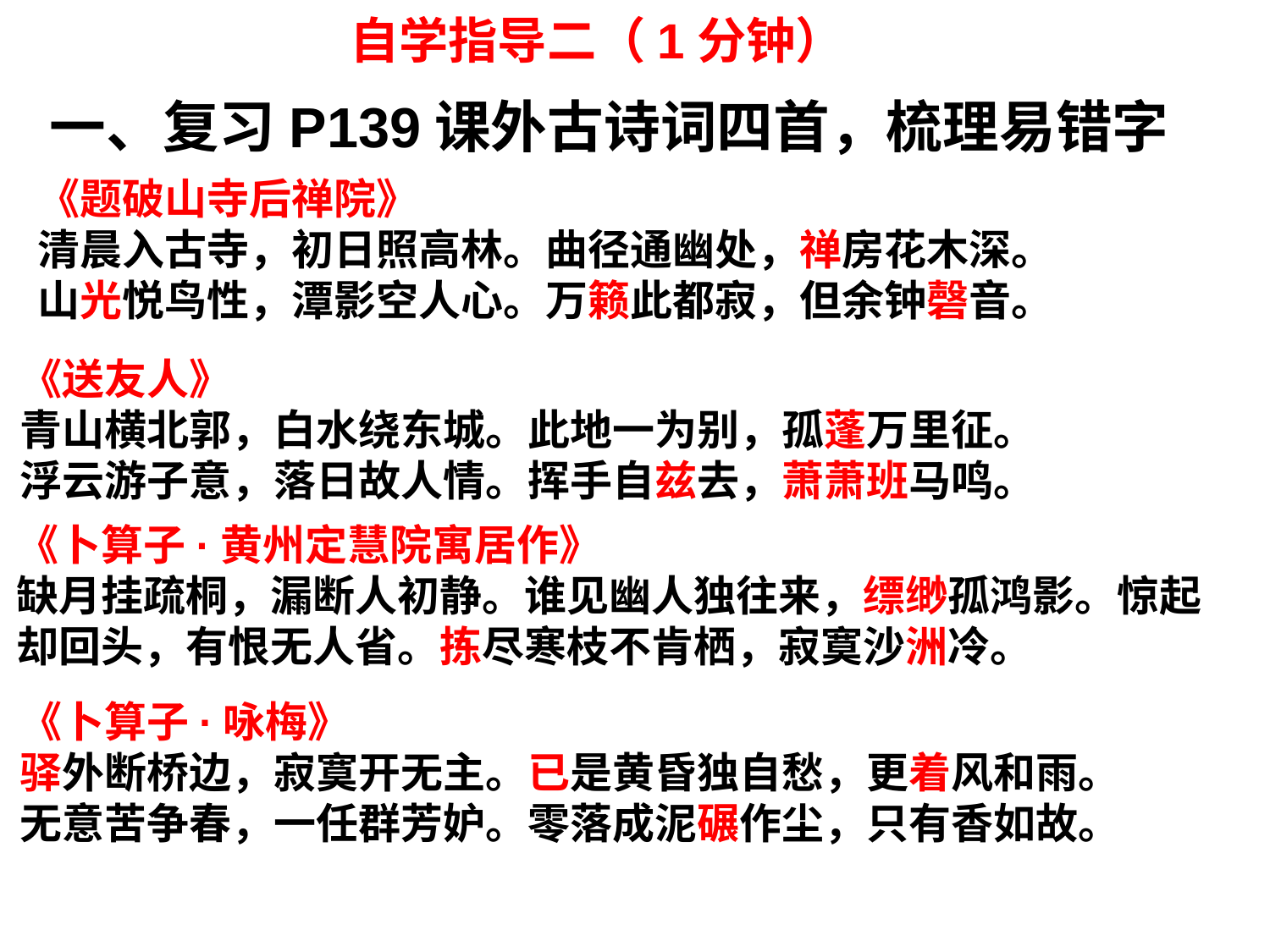

自学指导二（1分钟）

一、复习P139课外古诗词四首，梳理易错字
《题破山寺后禅院》
清晨入古寺，初日照高林。曲径通幽处，禅房花木深。
山光悦鸟性，潭影空人心。万籁此都寂，但余钟磬音。

《送友人》
青山横北郭，白水绕东城。此地一为别，孤蓬万里征。
浮云游子意，落日故人情。挥手自兹去，萧萧班马鸣。
《卜算子·黄州定慧院寓居作》
缺月挂疏桐，漏断人初静。谁见幽人独往来，缥缈孤鸿影。惊起却回头，有恨无人省。拣尽寒枝不肯栖，寂寞沙洲冷。
《卜算子·咏梅》
驿外断桥边，寂寞开无主。已是黄昏独自愁，更着风和雨。
无意苦争春，一任群芳妒。零落成泥碾作尘，只有香如故。